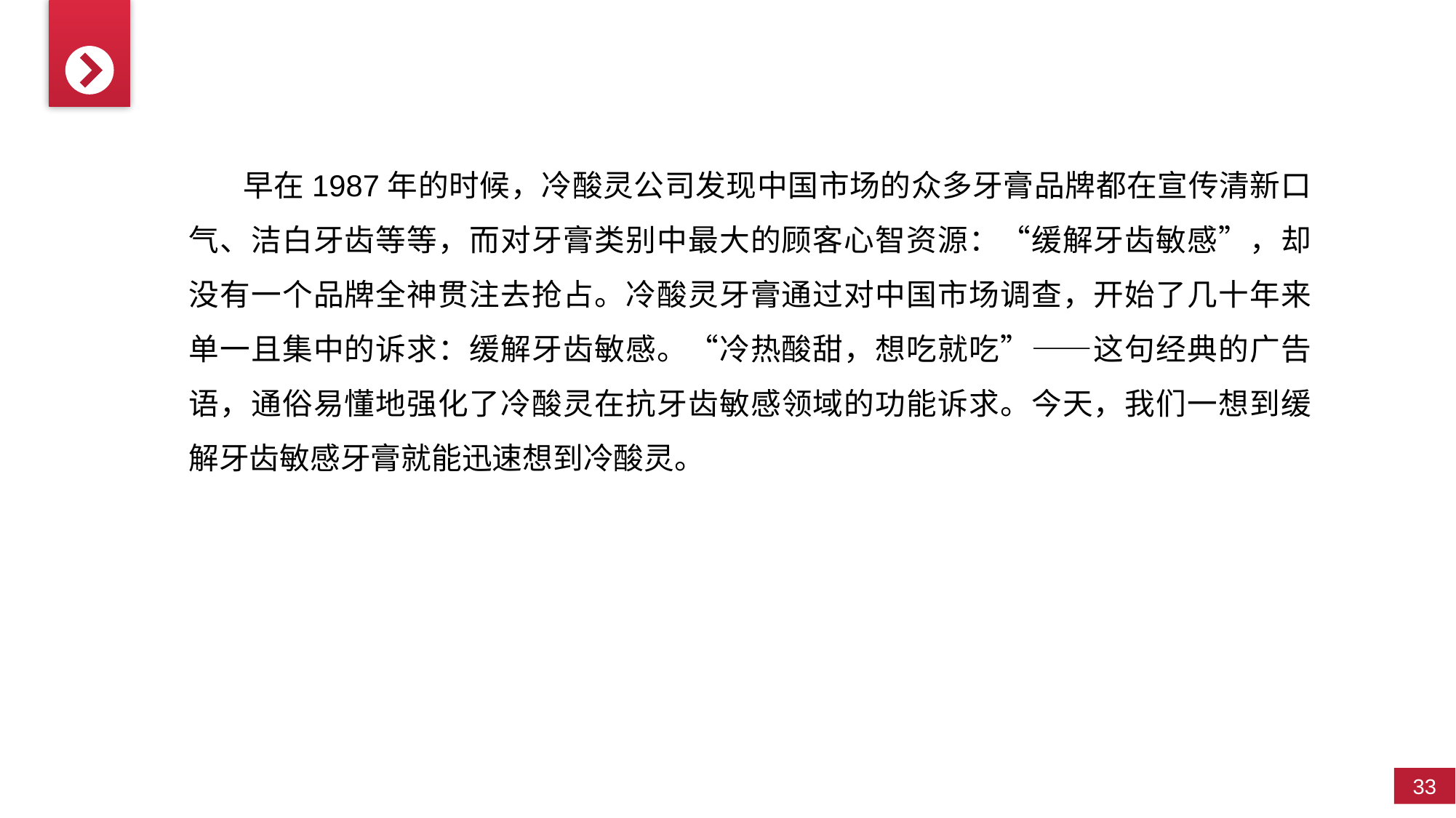

早在1987年的时候，冷酸灵公司发现中国市场的众多牙膏品牌都在宣传清新口气、洁白牙齿等等，而对牙膏类别中最大的顾客心智资源：“缓解牙齿敏感”，却没有一个品牌全神贯注去抢占。冷酸灵牙膏通过对中国市场调查，开始了几十年来单一且集中的诉求：缓解牙齿敏感。“冷热酸甜，想吃就吃”——这句经典的广告语，通俗易懂地强化了冷酸灵在抗牙齿敏感领域的功能诉求。今天，我们一想到缓解牙齿敏感牙膏就能迅速想到冷酸灵。